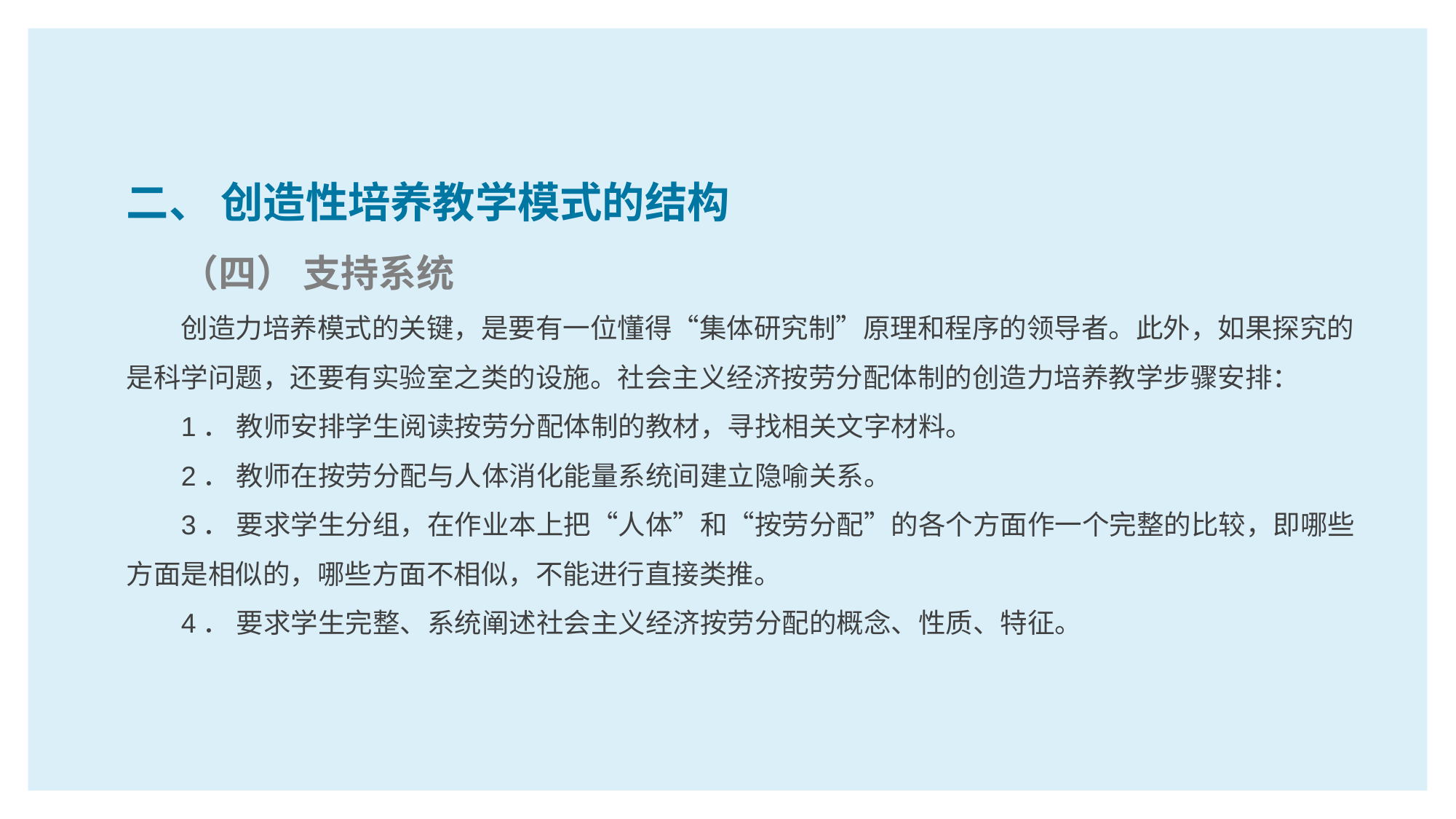

二、 创造性培养教学模式的结构
（四） 支持系统
创造力培养模式的关键，是要有一位懂得“集体研究制”原理和程序的领导者。此外，如果探究的是科学问题，还要有实验室之类的设施。社会主义经济按劳分配体制的创造力培养教学步骤安排：
1． 教师安排学生阅读按劳分配体制的教材，寻找相关文字材料。
2． 教师在按劳分配与人体消化能量系统间建立隐喻关系。
3． 要求学生分组，在作业本上把“人体”和“按劳分配”的各个方面作一个完整的比较，即哪些方面是相似的，哪些方面不相似，不能进行直接类推。
4． 要求学生完整、系统阐述社会主义经济按劳分配的概念、性质、特征。